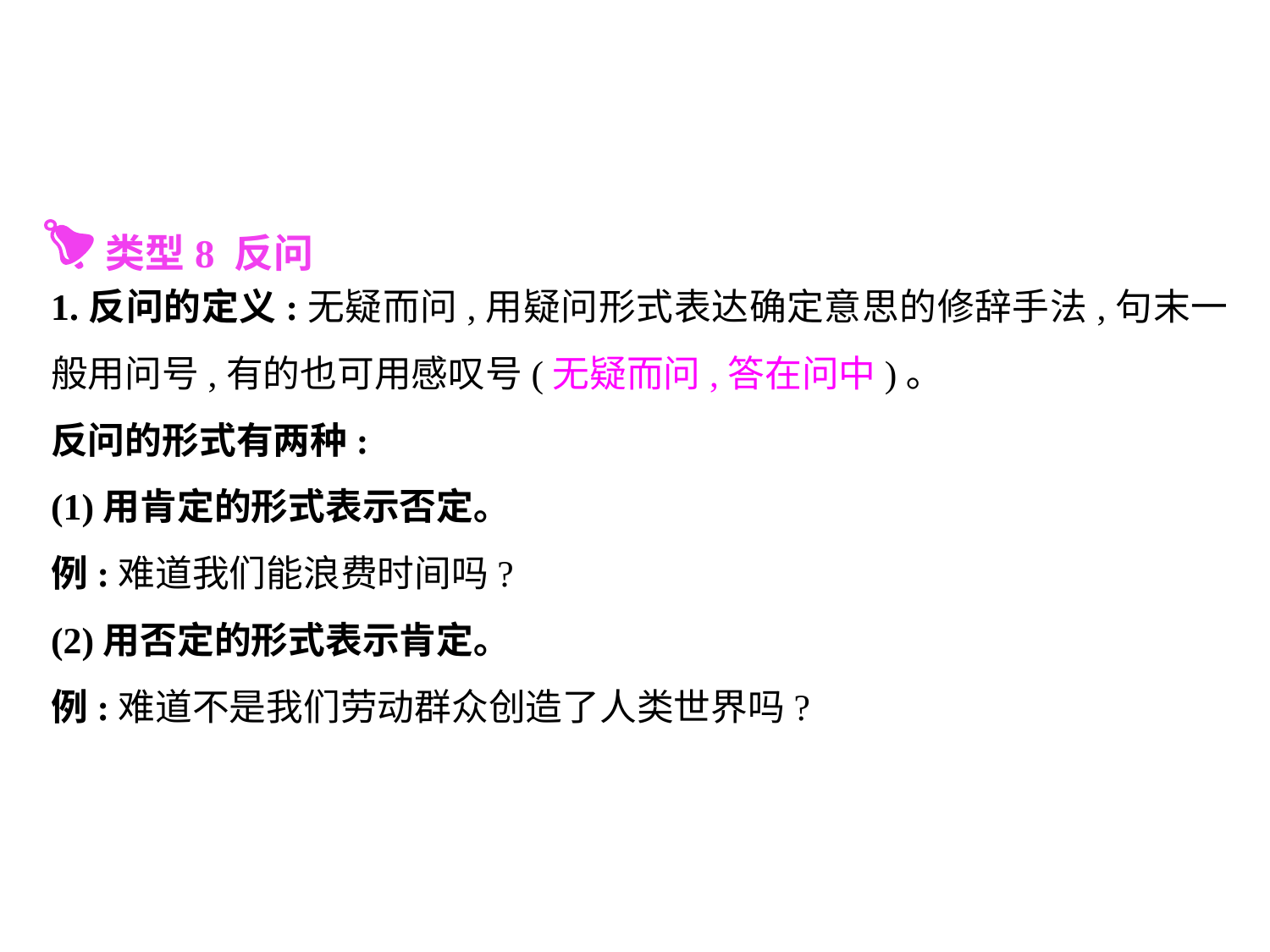

类型8 反问

1.反问的定义:无疑而问,用疑问形式表达确定意思的修辞手法,句末一般用问号,有的也可用感叹号(无疑而问,答在问中)｡
反问的形式有两种:
(1)用肯定的形式表示否定｡
例:难道我们能浪费时间吗?
(2)用否定的形式表示肯定｡
例:难道不是我们劳动群众创造了人类世界吗?